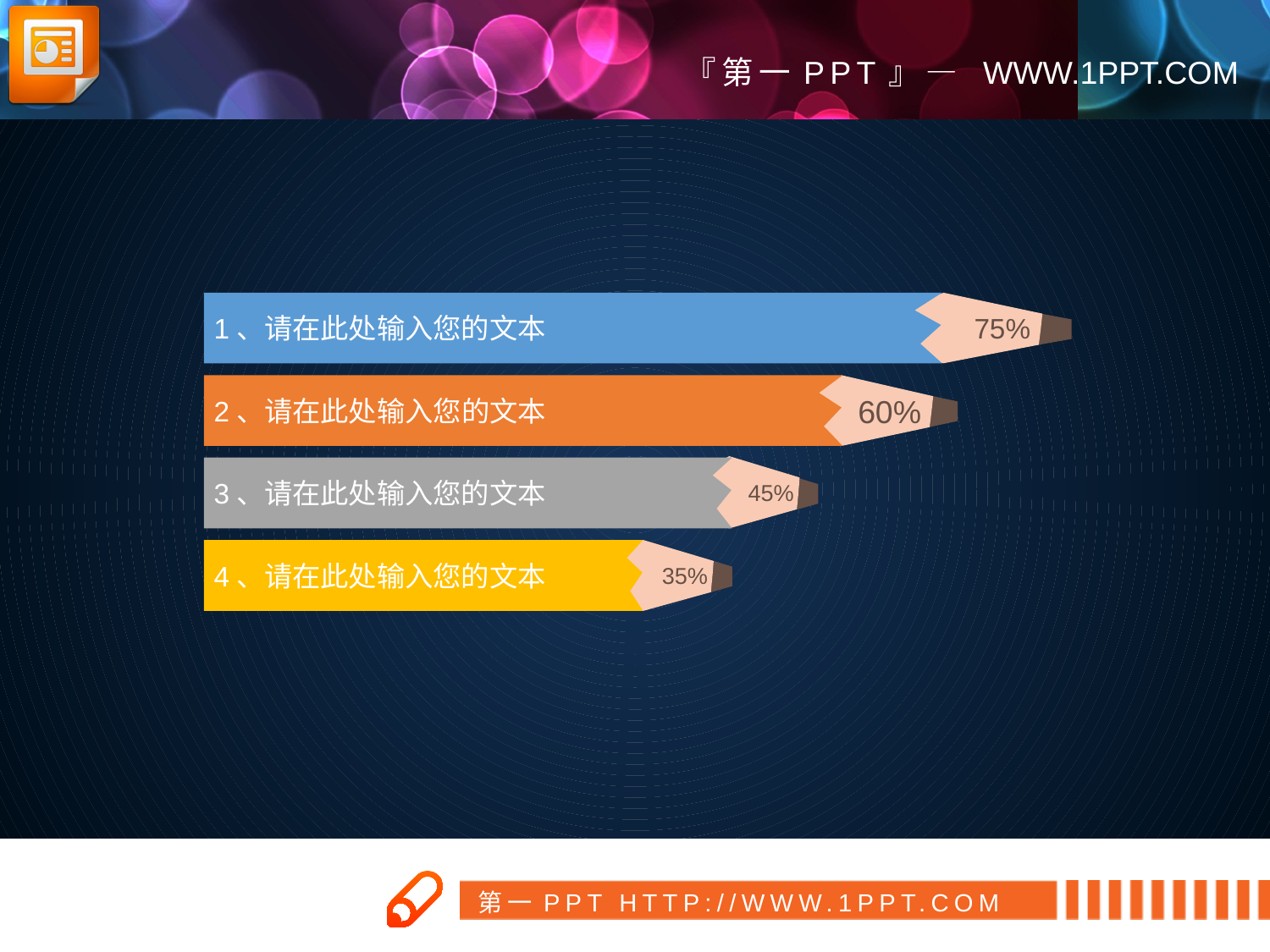

1、请在此处输入您的文本
75%

2、请在此处输入您的文本
60%

45%
3、请在此处输入您的文本

4、请在此处输入您的文本
35%